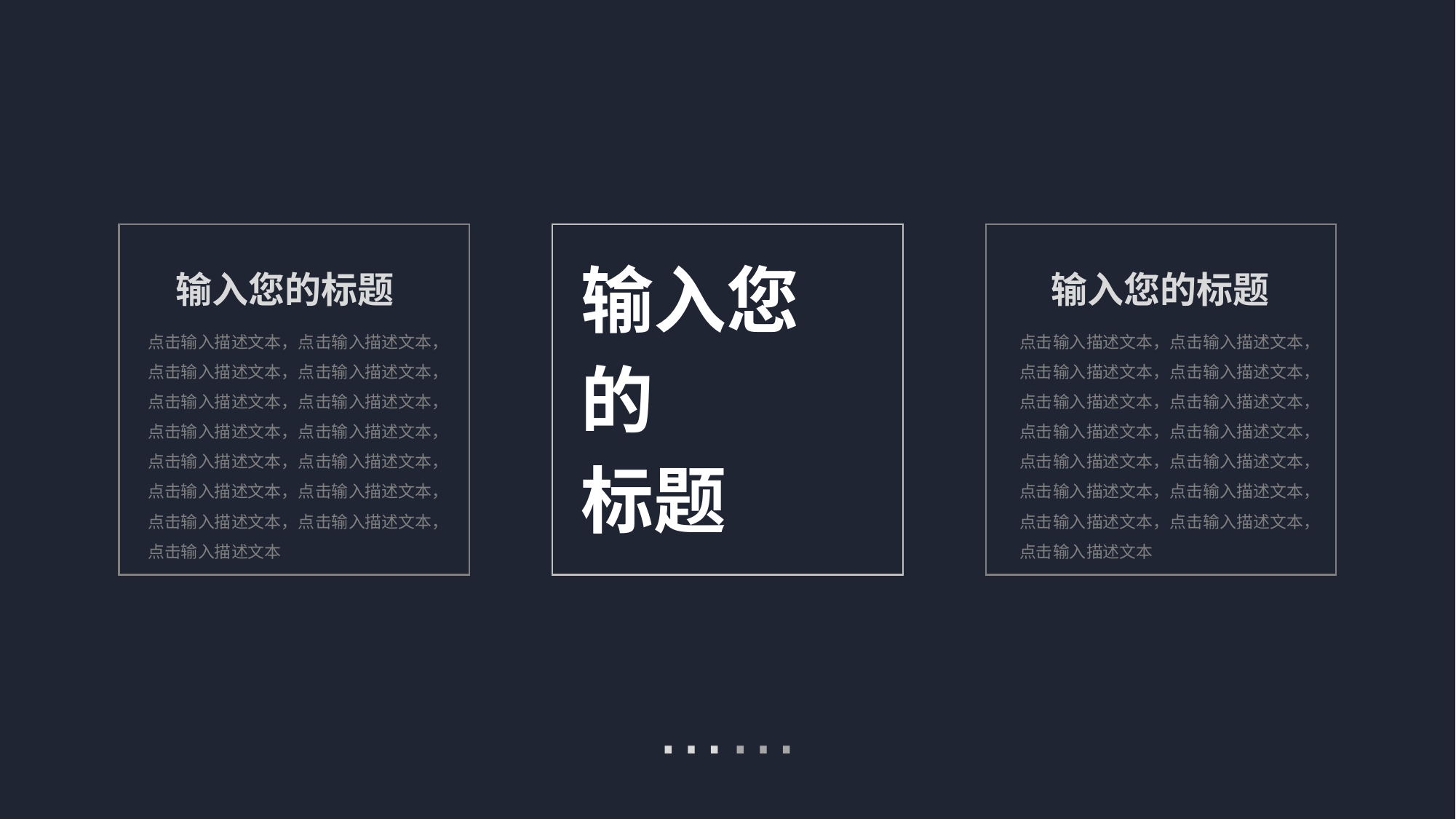

输入您
的
标题
输入您的标题
点击输入描述文本，点击输入描述文本，点击输入描述文本，点击输入描述文本，点击输入描述文本，点击输入描述文本，点击输入描述文本，点击输入描述文本，点击输入描述文本，点击输入描述文本，点击输入描述文本，点击输入描述文本，点击输入描述文本，点击输入描述文本，点击输入描述文本
输入您的标题
点击输入描述文本，点击输入描述文本，点击输入描述文本，点击输入描述文本，点击输入描述文本，点击输入描述文本，点击输入描述文本，点击输入描述文本，点击输入描述文本，点击输入描述文本，点击输入描述文本，点击输入描述文本，点击输入描述文本，点击输入描述文本，点击输入描述文本
……